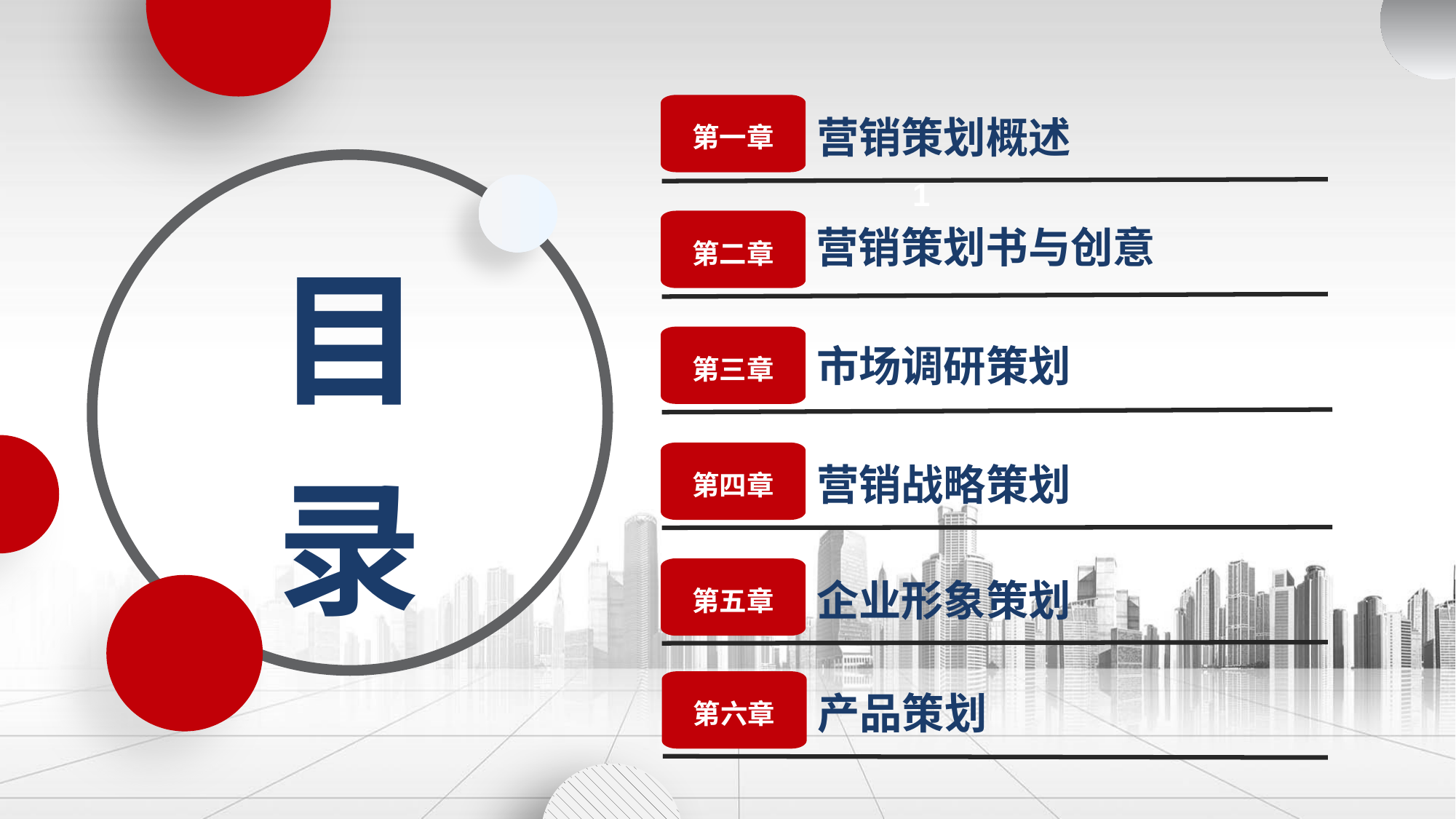

第一章
营销策划概述

1

营销策划书与创意
目录
第二章
市场调研策划
第三章

营销战略策划
第四章
企业形象策划
第五章

产品策划
第六章